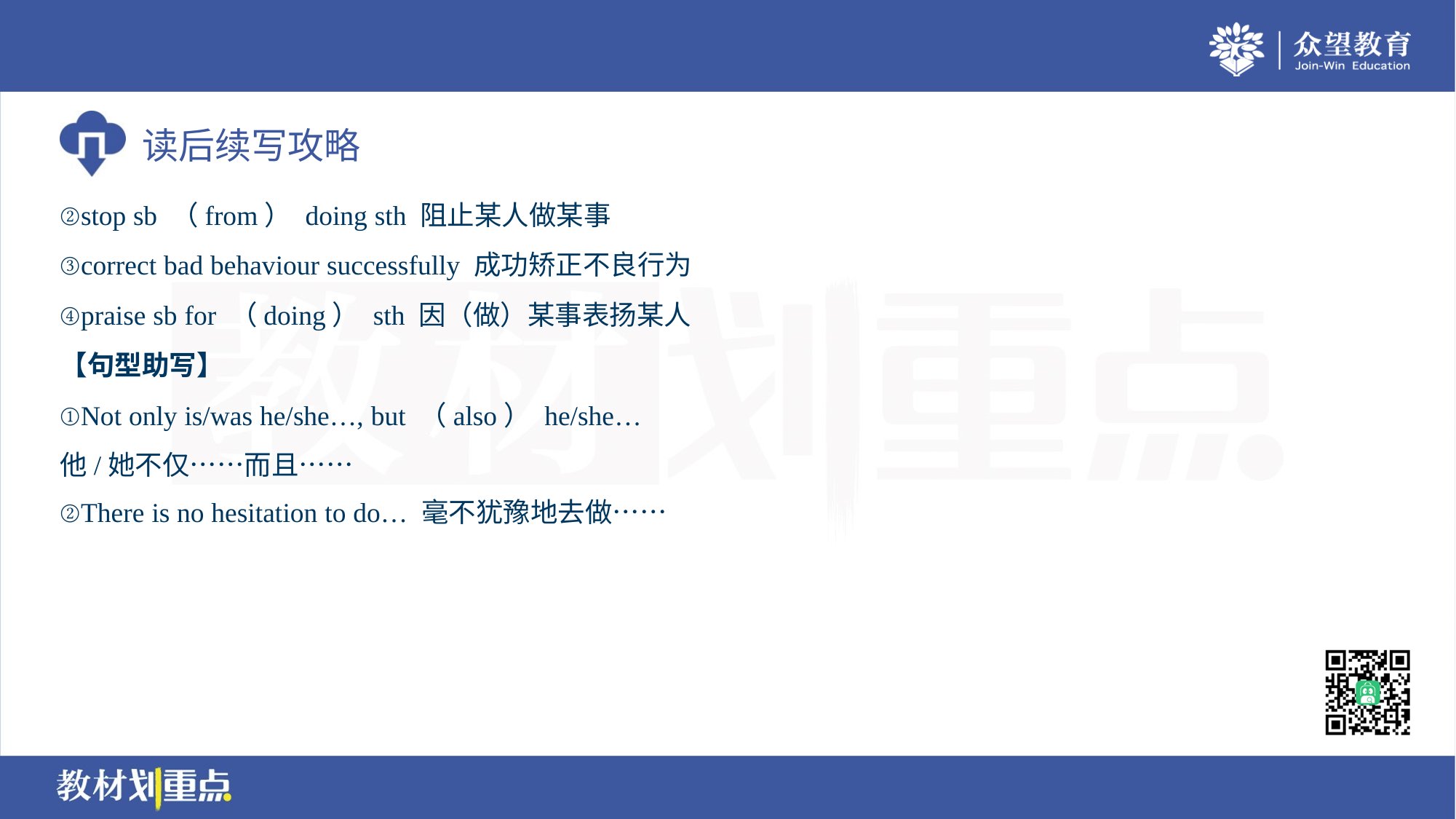

②stop sb （from） doing sth 阻止某人做某事
③correct bad behaviour successfully 成功矫正不良行为
④praise sb for （doing） sth 因（做）某事表扬某人
【句型助写】
①Not only is/was he/she…, but （also） he/she…
他/她不仅……而且……
②There is no hesitation to do… 毫不犹豫地去做……